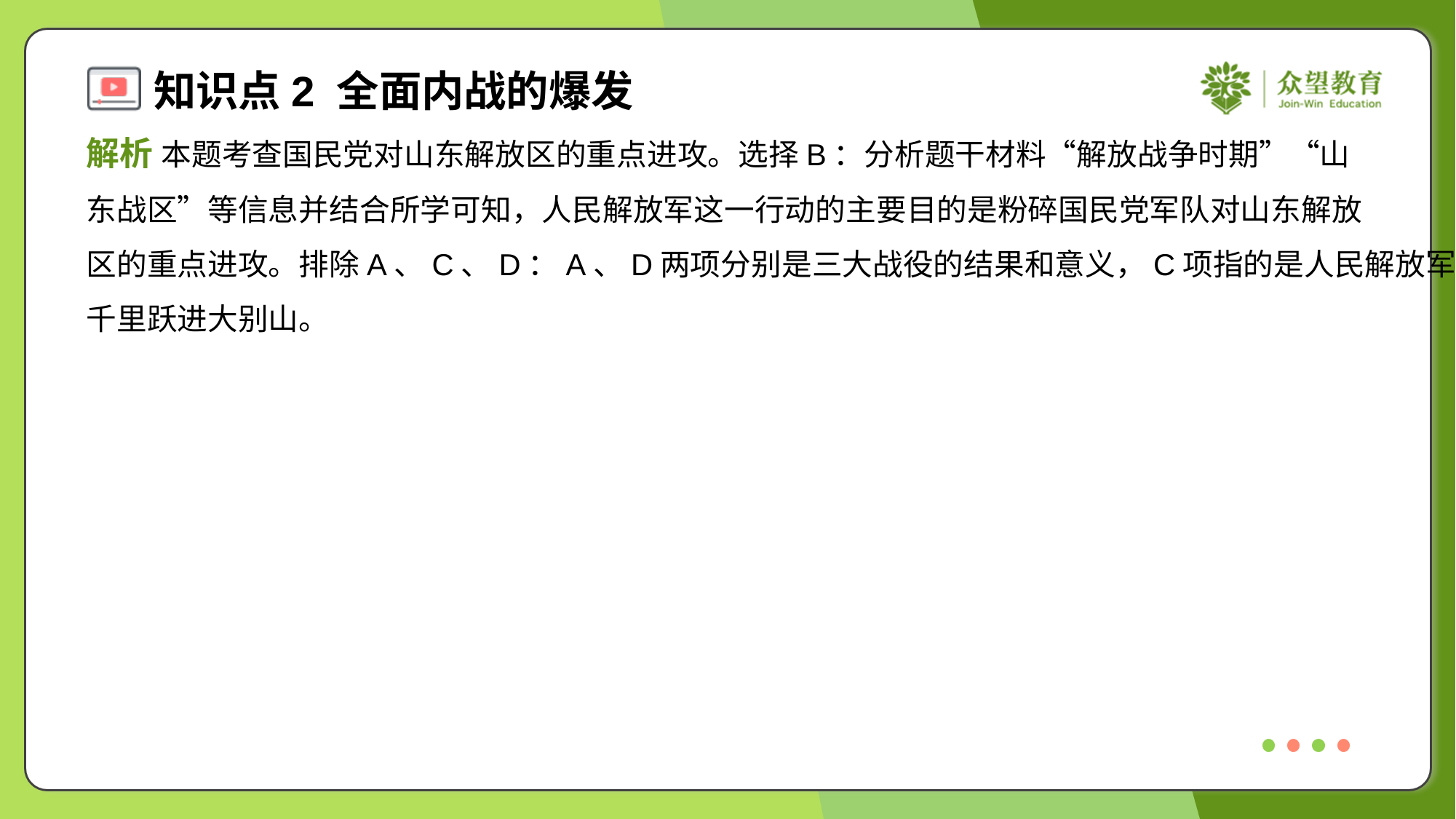

解析 本题考查国民党对山东解放区的重点进攻。选择B：分析题干材料“解放战争时期”“山
东战区”等信息并结合所学可知，人民解放军这一行动的主要目的是粉碎国民党军队对山东解放
区的重点进攻。排除A、C、D：A、D两项分别是三大战役的结果和意义，C项指的是人民解放军
千里跃进大别山。